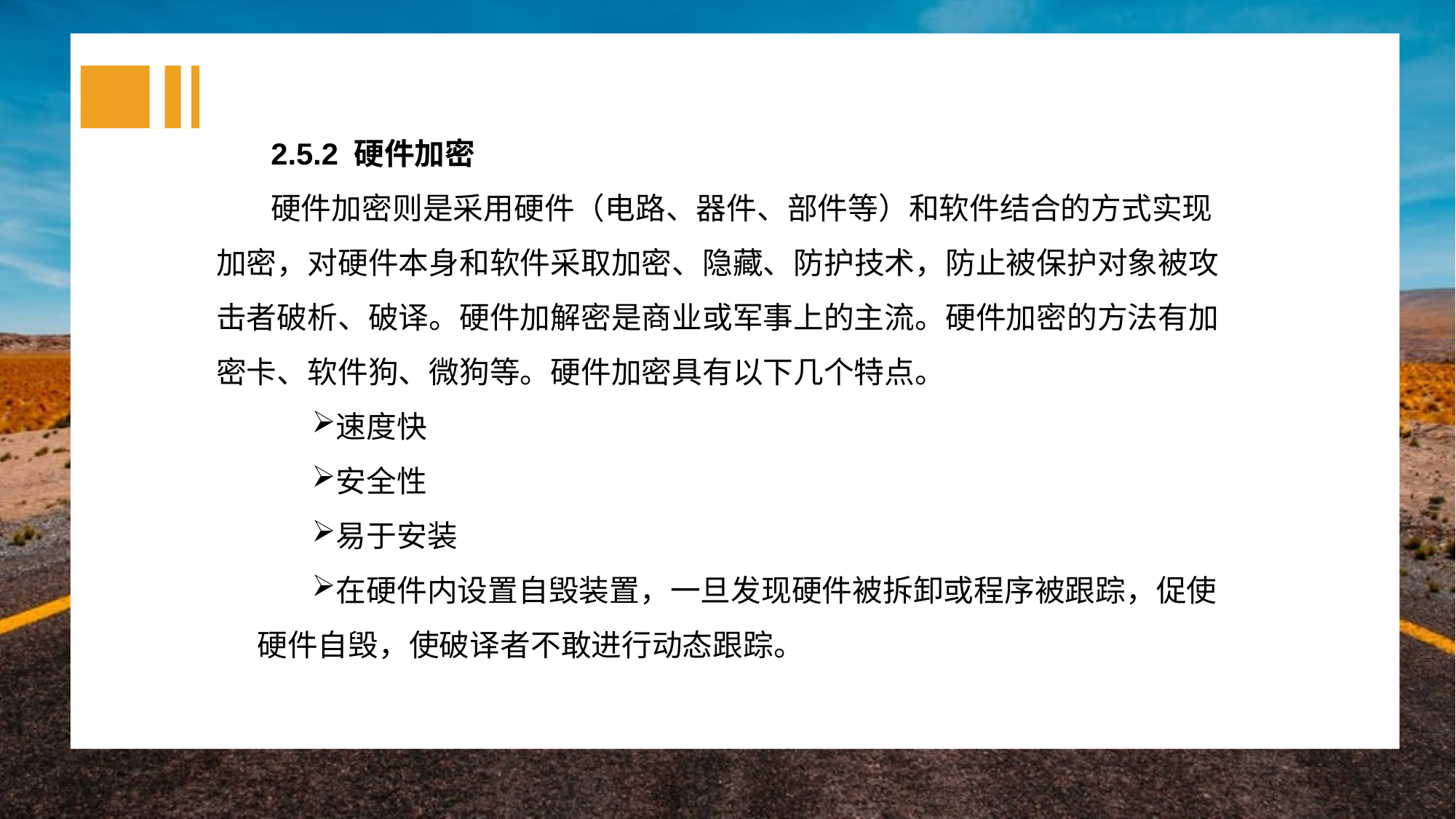

2.5.2 硬件加密
硬件加密则是采用硬件（电路、器件、部件等）和软件结合的方式实现加密，对硬件本身和软件采取加密、隐藏、防护技术，防止被保护对象被攻击者破析、破译。硬件加解密是商业或军事上的主流。硬件加密的方法有加密卡、软件狗、微狗等。硬件加密具有以下几个特点。
速度快
安全性
易于安装
在硬件内设置自毁装置，一旦发现硬件被拆卸或程序被跟踪，促使硬件自毁，使破译者不敢进行动态跟踪。